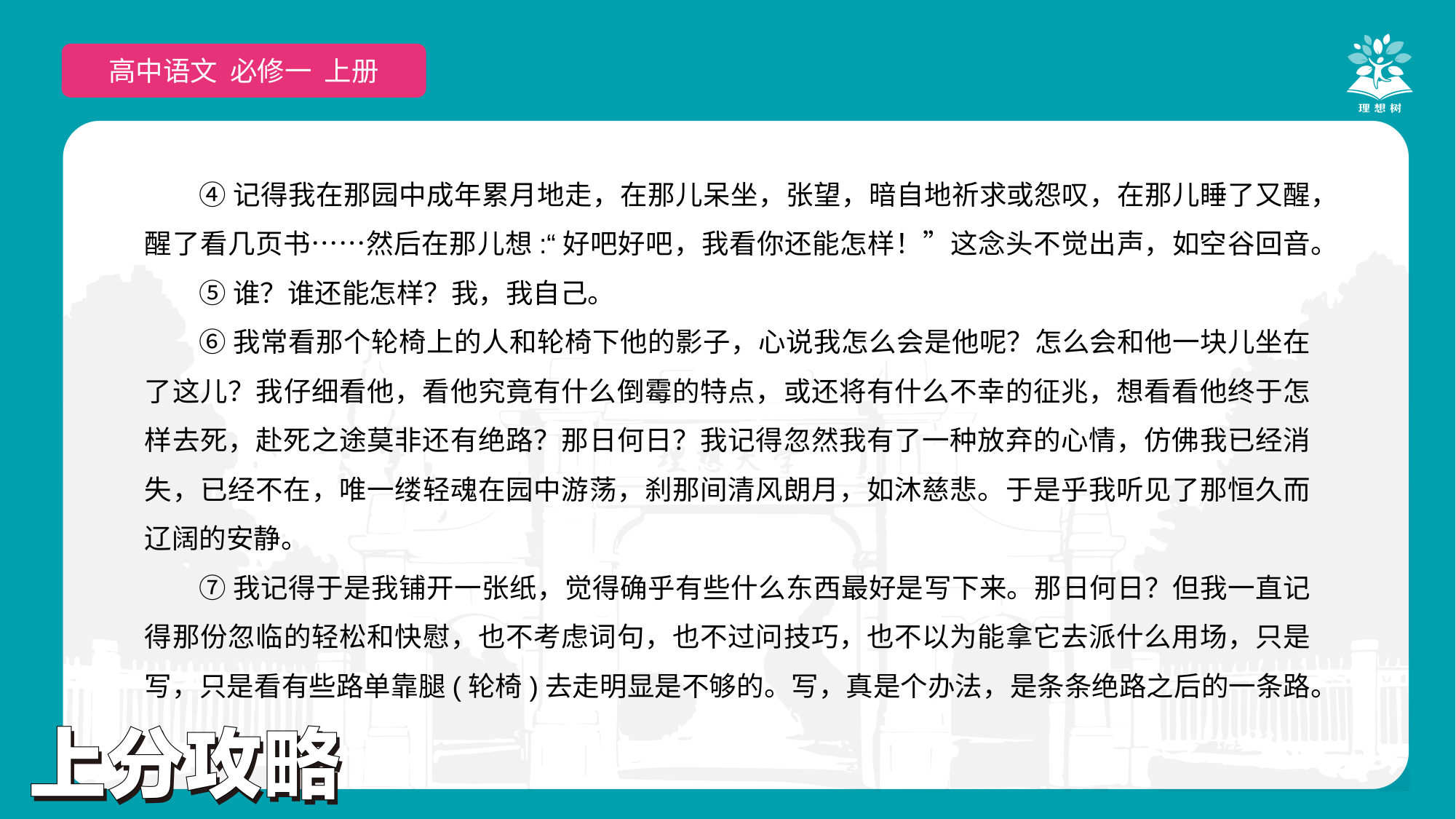

高中语文  必修一  上册
④记得我在那园中成年累月地走，在那儿呆坐，张望，暗自地祈求或怨叹，在那儿睡了又醒，醒了看几页书……然后在那儿想:“好吧好吧，我看你还能怎样！”这念头不觉出声，如空谷回音。
⑤谁？谁还能怎样？我，我自己。
⑥我常看那个轮椅上的人和轮椅下他的影子，心说我怎么会是他呢？怎么会和他一块儿坐在了这儿？我仔细看他，看他究竟有什么倒霉的特点，或还将有什么不幸的征兆，想看看他终于怎样去死，赴死之途莫非还有绝路？那日何日？我记得忽然我有了一种放弃的心情，仿佛我已经消失，已经不在，唯一缕轻魂在园中游荡，刹那间清风朗月，如沐慈悲。于是乎我听见了那恒久而辽阔的安静。
⑦我记得于是我铺开一张纸，觉得确乎有些什么东西最好是写下来。那日何日？但我一直记得那份忽临的轻松和快慰，也不考虑词句，也不过问技巧，也不以为能拿它去派什么用场，只是写，只是看有些路单靠腿(轮椅)去走明显是不够的。写，真是个办法，是条条绝路之后的一条路。